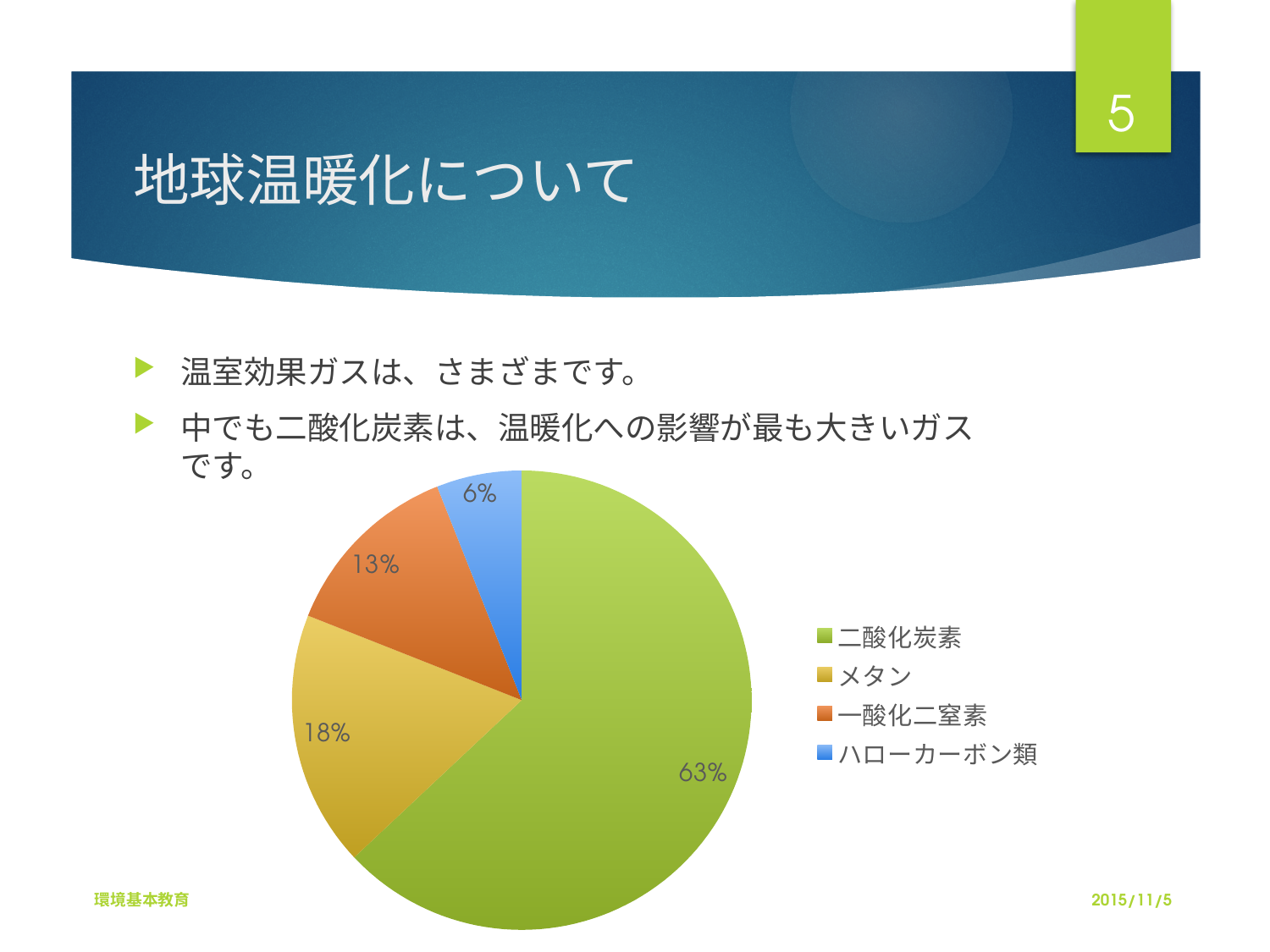

5
# 地球温暖化について
温室効果ガスは、さまざまです。
中でも二酸化炭素は、温暖化への影響が最も大きいガスです。

### Chart

| Category | 売上高 |
|---|---|
| 二酸化炭素 | 63.0 |
| メタン | 18.0 |
| 一酸化二窒素 | 13.0 |
| ハローカーボン類 | 6.0 |
環境基本教育
2015/11/5